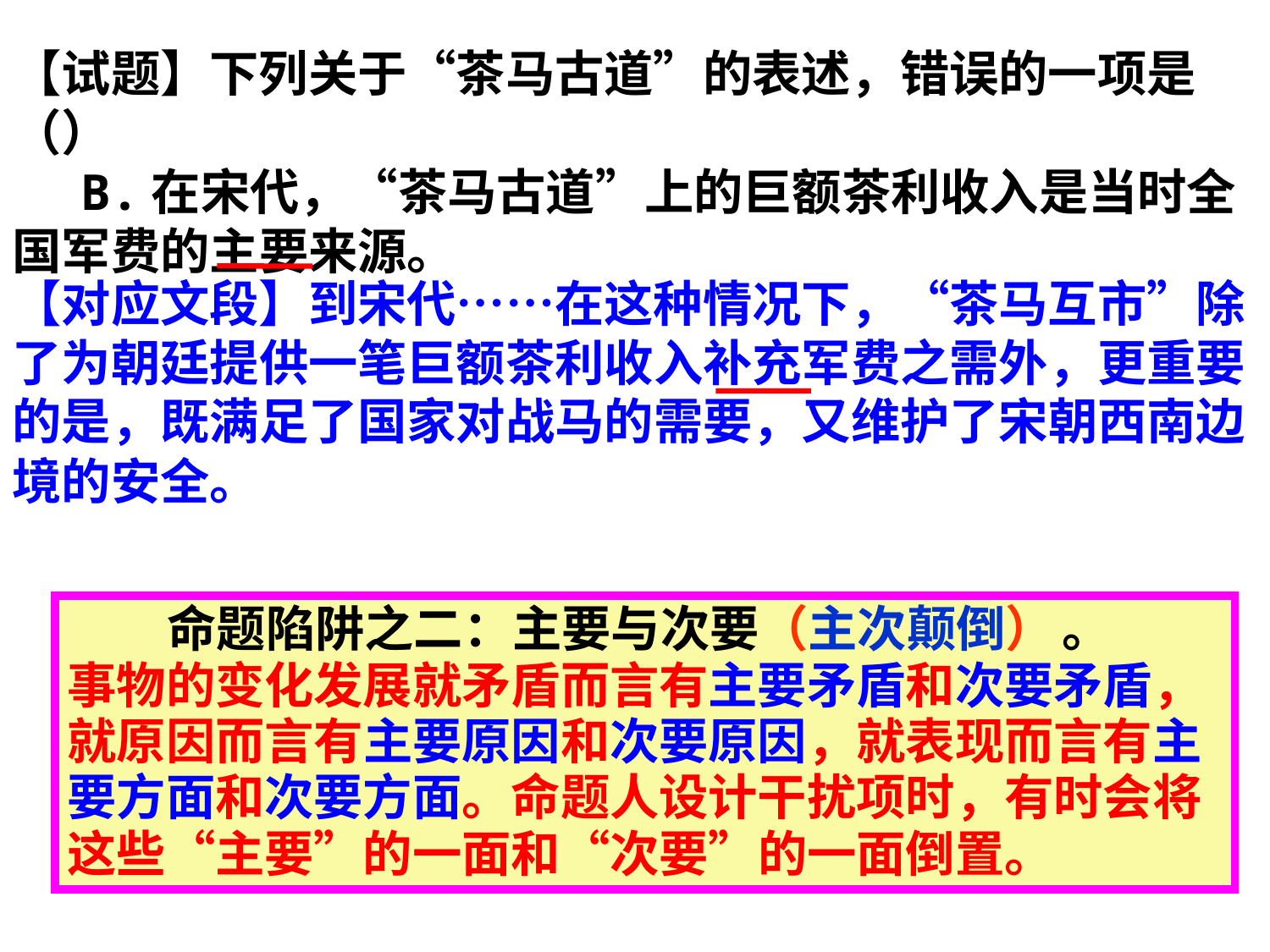

【试题】下列关于“茶马古道”的表述，错误的一项是（）
     B.在宋代，“茶马古道”上的巨额茶利收入是当时全国军费的主要来源。
【对应文段】到宋代……在这种情况下，“茶马互市”除了为朝廷提供一笔巨额茶利收入补充军费之需外，更重要的是，既满足了国家对战马的需要，又维护了宋朝西南边境的安全。

命题陷阱之二：主要与次要（主次颠倒） 。
事物的变化发展就矛盾而言有主要矛盾和次要矛盾，就原因而言有主要原因和次要原因，就表现而言有主要方面和次要方面。命题人设计干扰项时，有时会将这些“主要”的一面和“次要”的一面倒置。